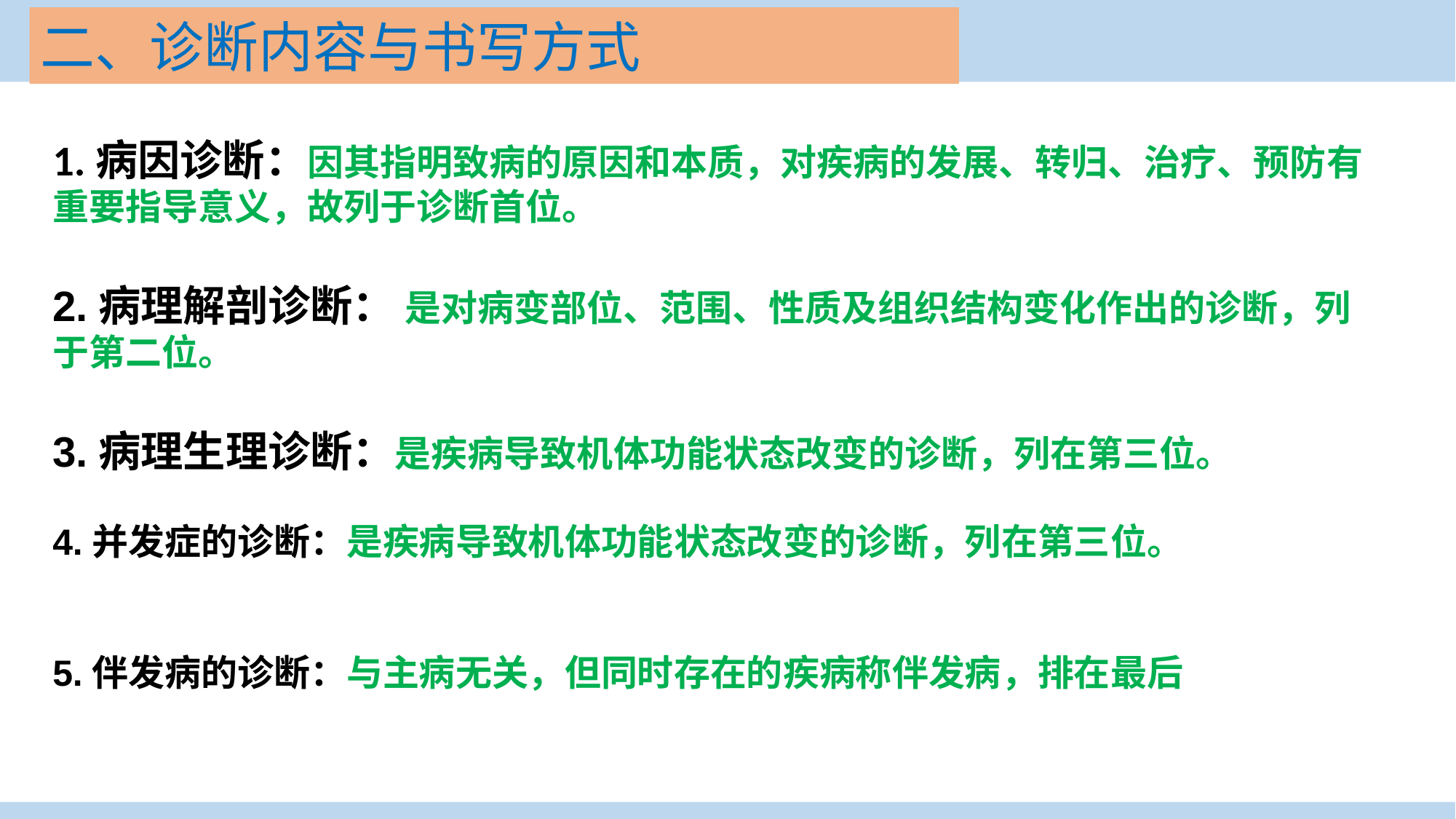

二、诊断内容与书写方式
1.病因诊断：因其指明致病的原因和本质，对疾病的发展、转归、治疗、预防有重要指导意义，故列于诊断首位。

2.病理解剖诊断： 是对病变部位、范围、性质及组织结构变化作出的诊断，列于第二位。

3.病理生理诊断：是疾病导致机体功能状态改变的诊断，列在第三位。

4.并发症的诊断：是疾病导致机体功能状态改变的诊断，列在第三位。

5.伴发病的诊断：与主病无关，但同时存在的疾病称伴发病，排在最后
案例导入